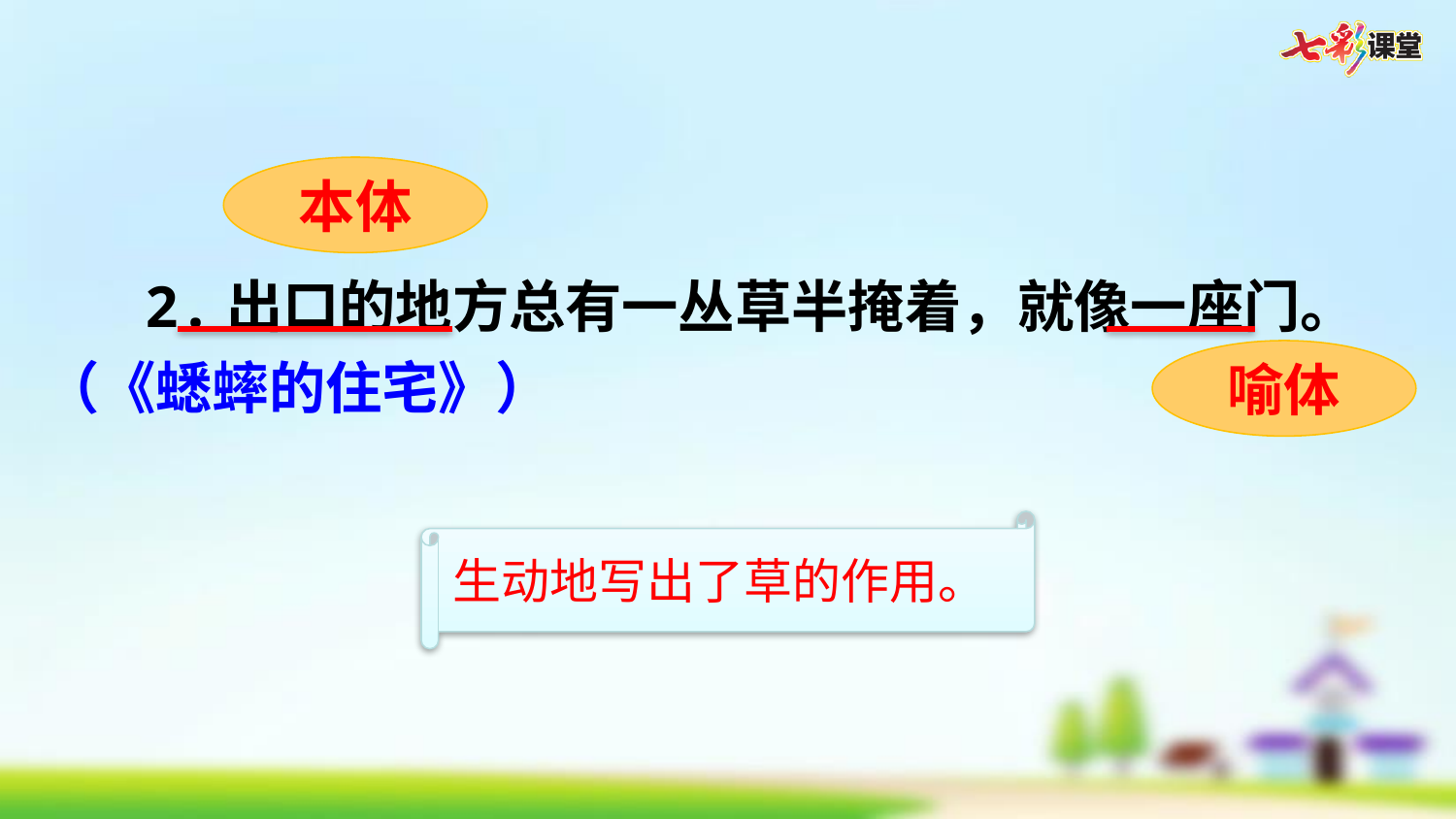

本体
   2.出口的地方总有一丛草半掩着，就像一座门。（《蟋蟀的住宅》）

喻体
生动地写出了草的作用。